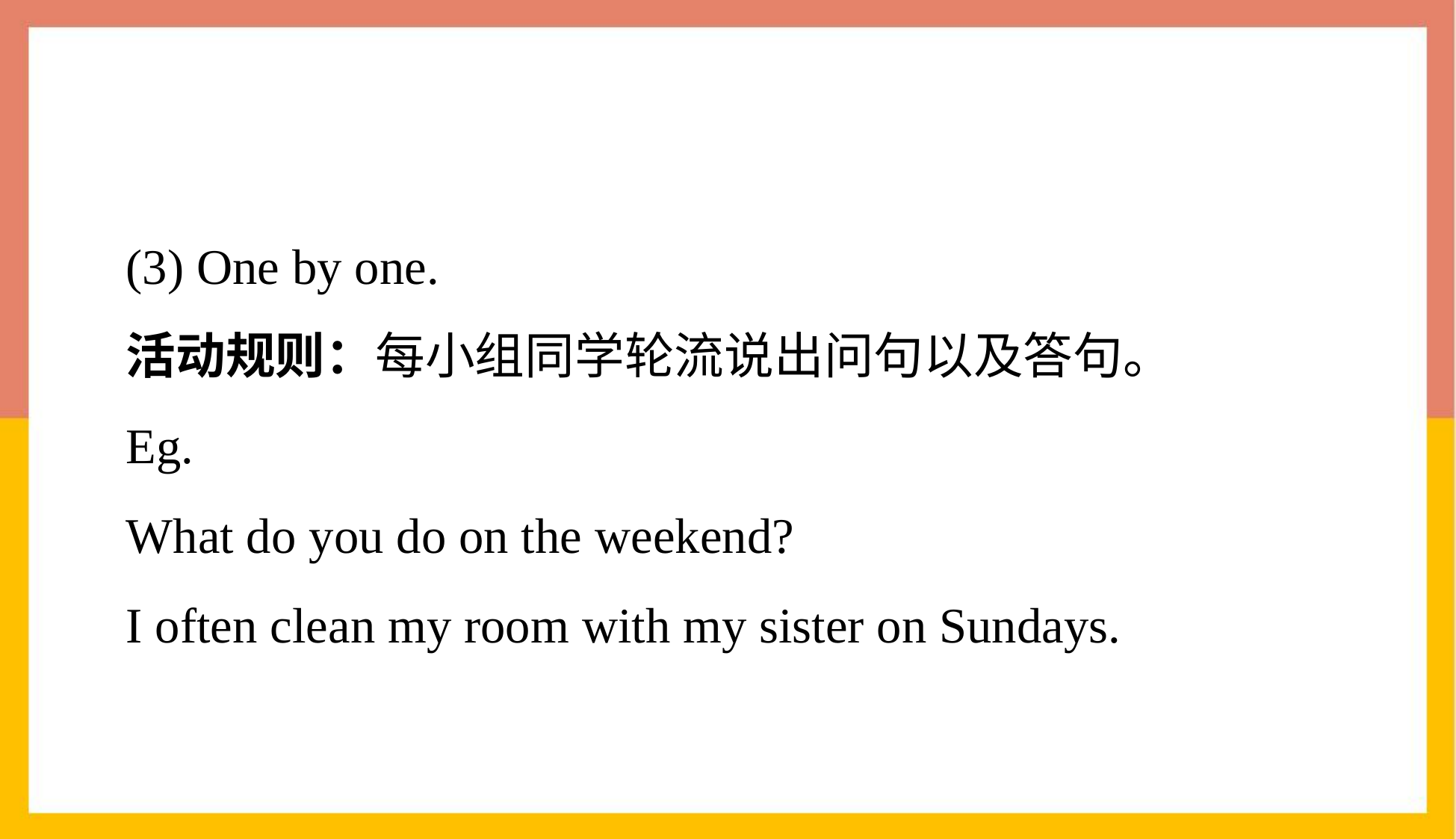

(3) One by one.
活动规则：每小组同学轮流说出问句以及答句。
Eg.
What do you do on the weekend?
I often clean my room with my sister on Sundays.